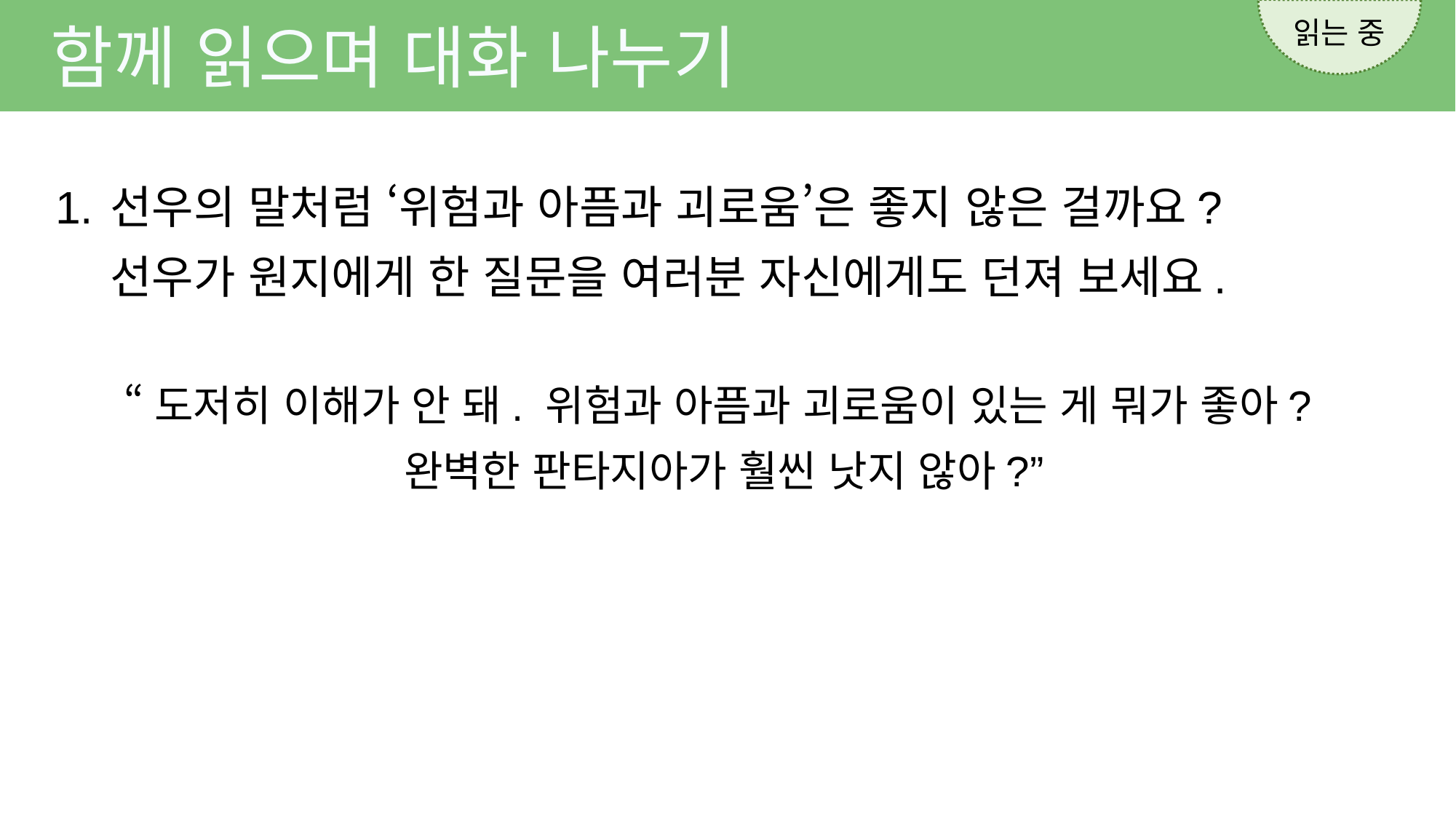

읽는 중

함께 읽으며 대화 나누기
선우의 말처럼 ‘위험과 아픔과 괴로움’은 좋지 않은 걸까요?
선우가 원지에게 한 질문을 여러분 자신에게도 던져 보세요.

“도저히 이해가 안 돼. 위험과 아픔과 괴로움이 있는 게 뭐가 좋아?
완벽한 판타지아가 훨씬 낫지 않아?”